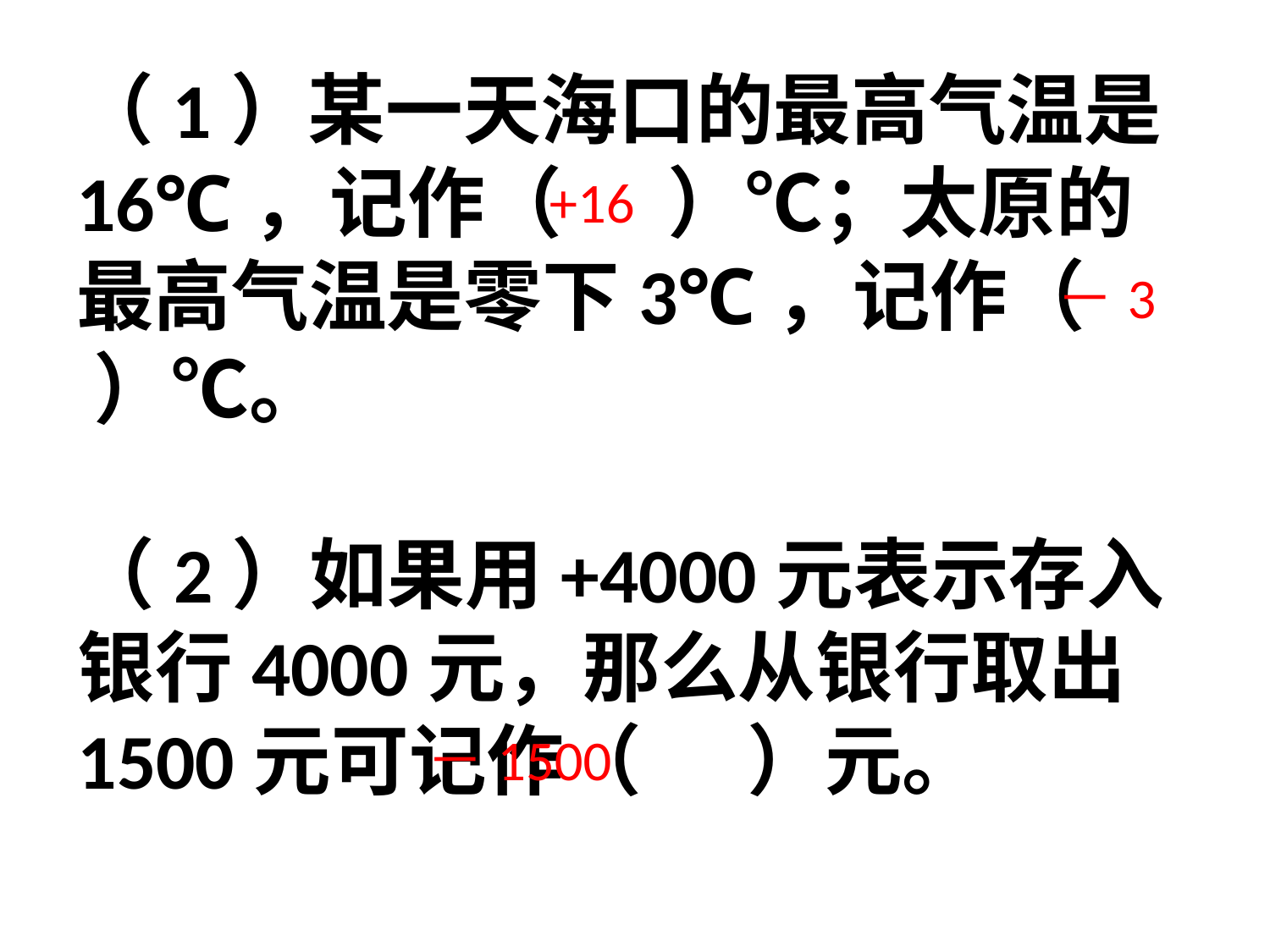

# （1）某一天海口的最高气温是16℃，记作（      ）℃；太原的最高气温是零下3℃，记作（      ）℃。
+16
－3
（2）如果用+4000元表示存入银行4000元，那么从银行取出1500元可记作（      ）元。
－1500